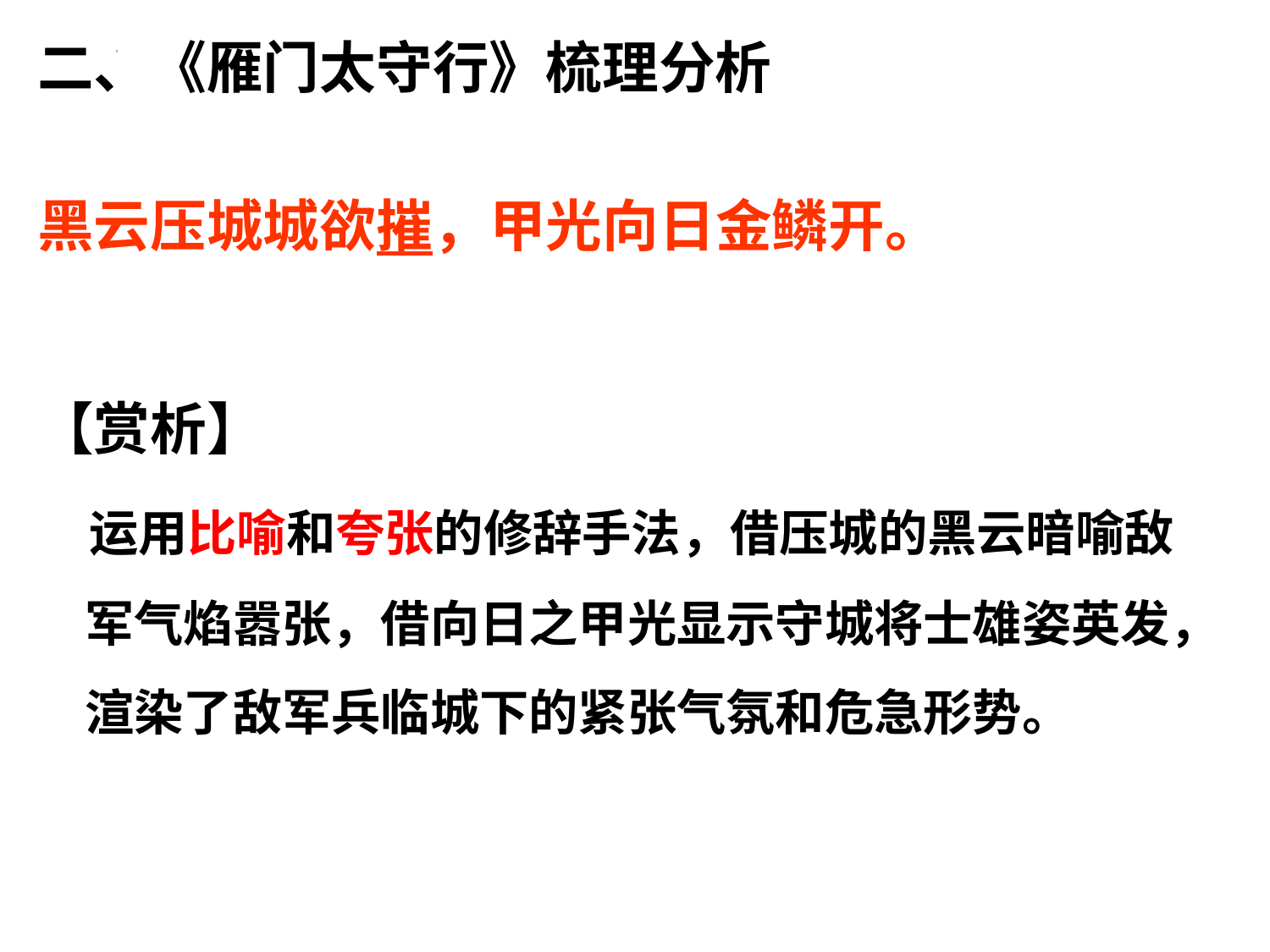

二、《雁门太守行》梳理分析

黑云压城城欲摧，甲光向日金鳞开。

【赏析】
   运用比喻和夸张的修辞手法，借压城的黑云暗喻敌军气焰嚣张，借向日之甲光显示守城将士雄姿英发，渲染了敌军兵临城下的紧张气氛和危急形势。